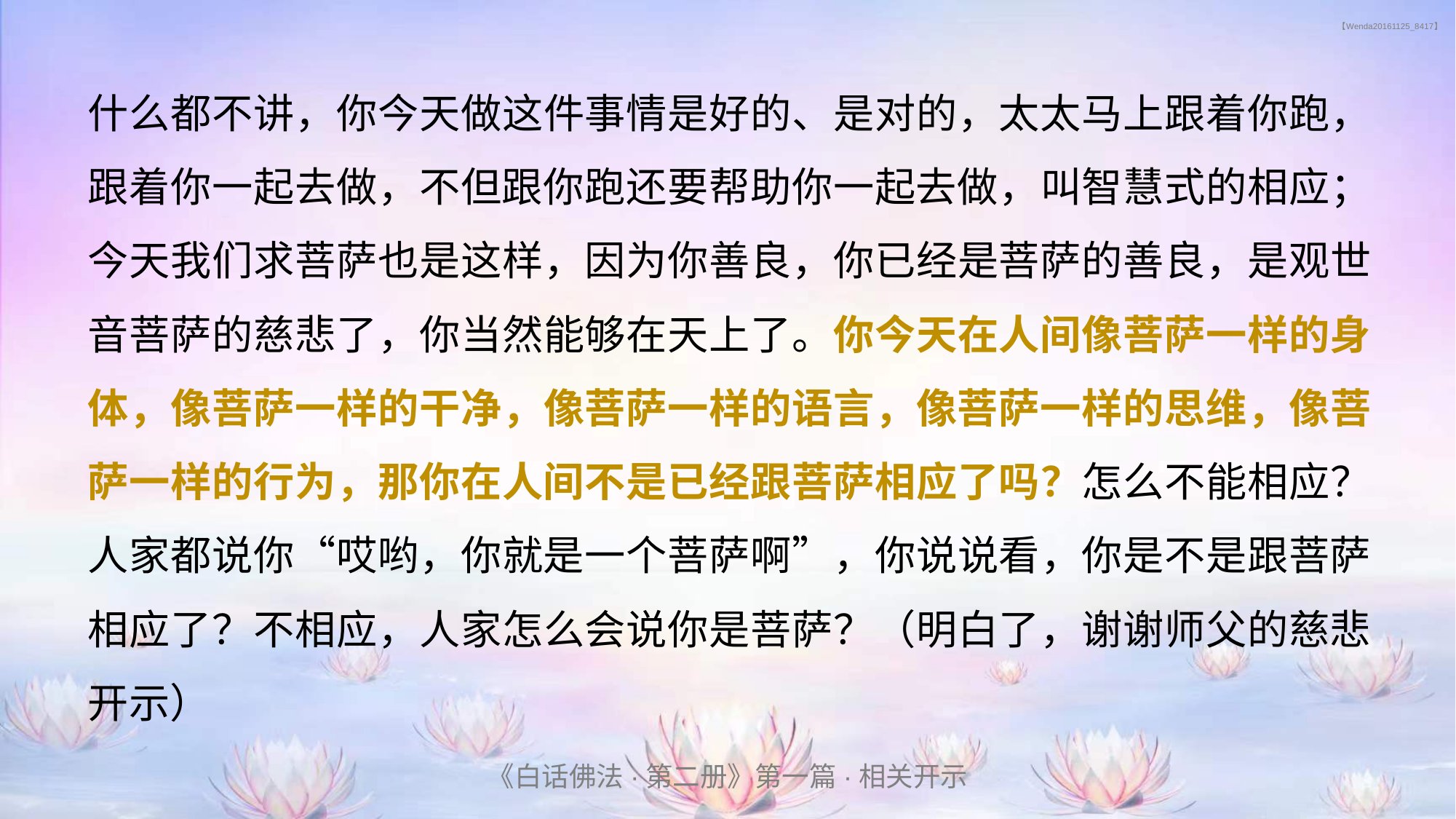

# 【Wenda20161125_8417】
什么都不讲，你今天做这件事情是好的、是对的，太太马上跟着你跑，跟着你一起去做，不但跟你跑还要帮助你一起去做，叫智慧式的相应；今天我们求菩萨也是这样，因为你善良，你已经是菩萨的善良，是观世音菩萨的慈悲了，你当然能够在天上了。你今天在人间像菩萨一样的身体，像菩萨一样的干净，像菩萨一样的语言，像菩萨一样的思维，像菩萨一样的行为，那你在人间不是已经跟菩萨相应了吗？怎么不能相应？人家都说你“哎哟，你就是一个菩萨啊”，你说说看，你是不是跟菩萨相应了？不相应，人家怎么会说你是菩萨？（明白了，谢谢师父的慈悲开示）
《白话佛法·第二册》第一篇·相关开示